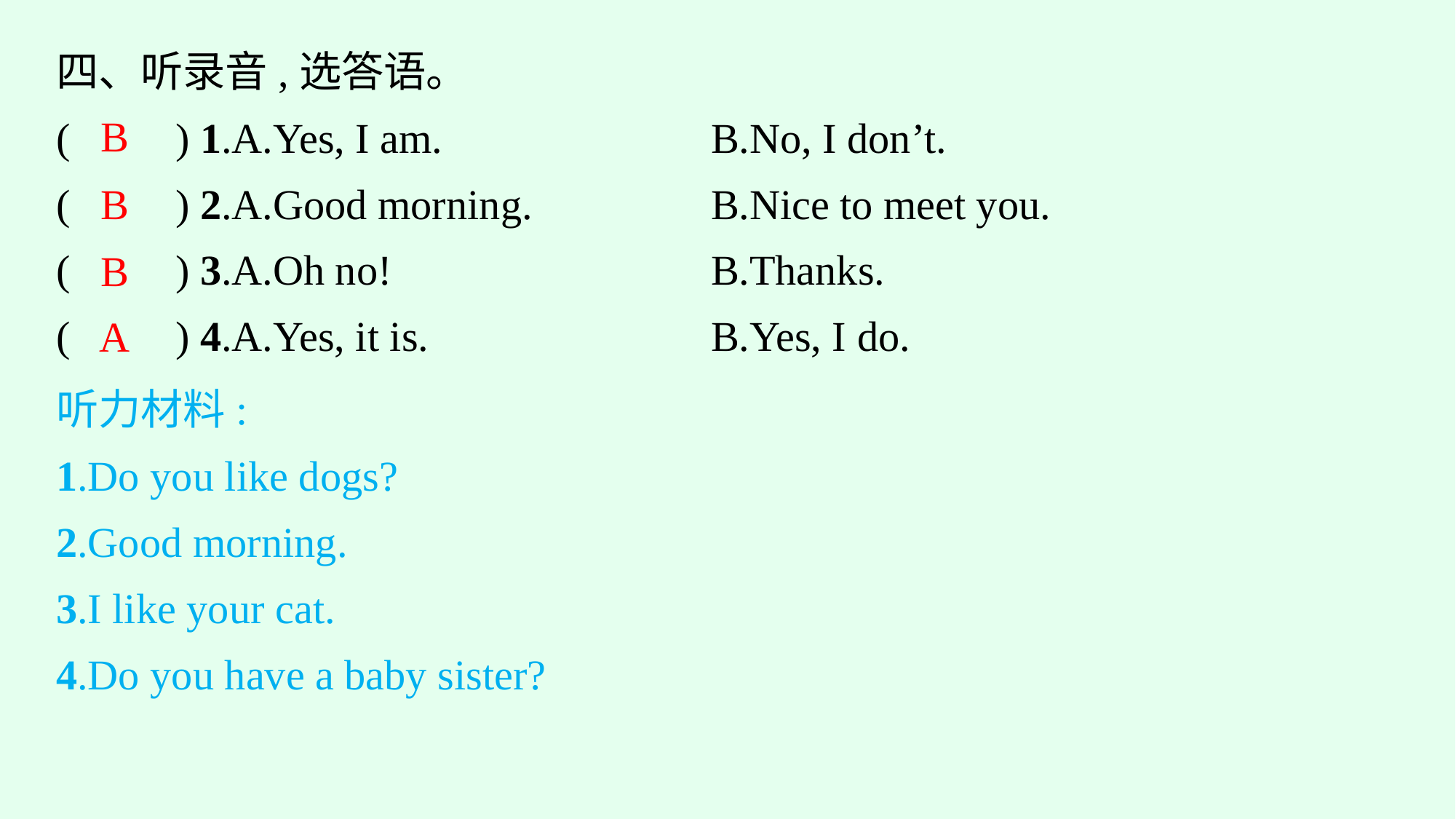

四、听录音,选答语。
(　　) 1.A.Yes, I am.　　　　　　	B.No, I don’t.
(　　) 2.A.Good morning.			B.Nice to meet you.
(　　) 3.A.Oh no!				B.Thanks.
(　　) 4.A.Yes, it is.				B.Yes, I do.
B
B
B
A
听力材料:
1.Do you like dogs?
2.Good morning.
3.I like your cat.
4.Do you have a baby sister?